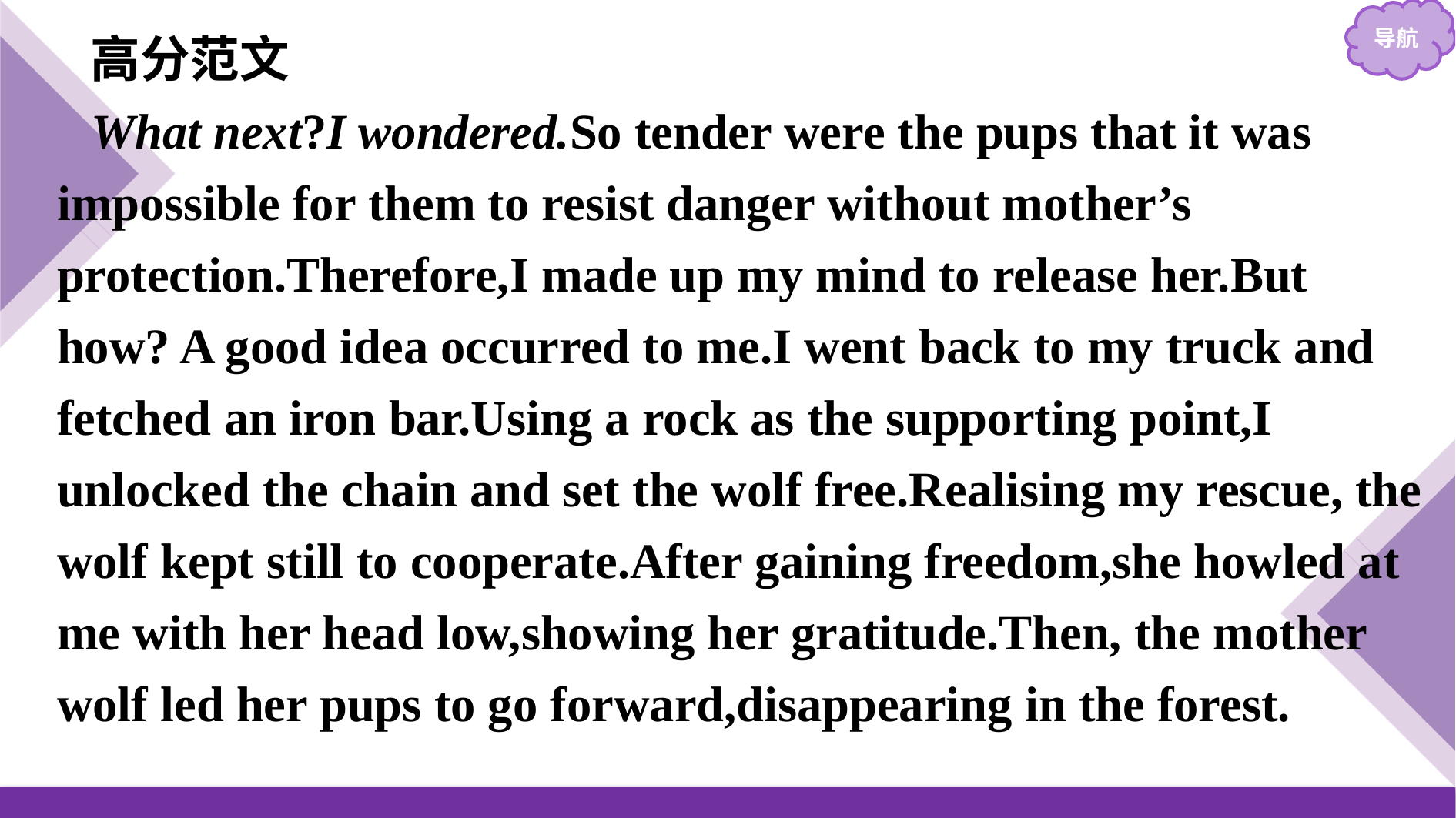

高分范文
What next?I wondered.So tender were the pups that it was impossible for them to resist danger without mother’s protection.Therefore,I made up my mind to release her.But how? A good idea occurred to me.I went back to my truck and fetched an iron bar.Using a rock as the supporting point,I unlocked the chain and set the wolf free.Realising my rescue, the wolf kept still to cooperate.After gaining freedom,she howled at me with her head low,showing her gratitude.Then, the mother wolf led her pups to go forward,disappearing in the forest.